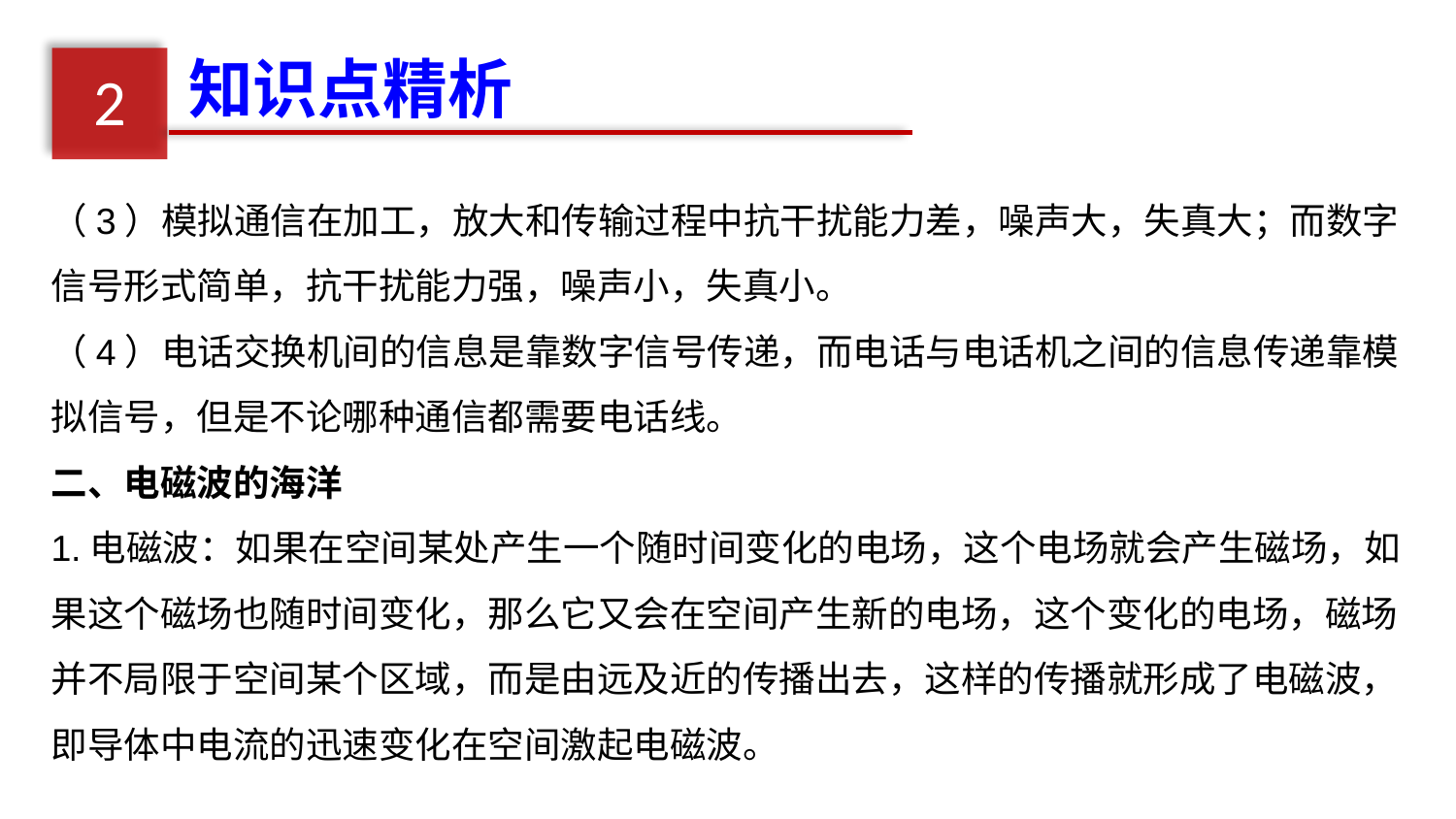

知识点精析

2
（3）模拟通信在加工，放大和传输过程中抗干扰能力差，噪声大，失真大；而数字信号形式简单，抗干扰能力强，噪声小，失真小。
（4）电话交换机间的信息是靠数字信号传递，而电话与电话机之间的信息传递靠模拟信号，但是不论哪种通信都需要电话线。
二、电磁波的海洋
1.电磁波：如果在空间某处产生一个随时间变化的电场，这个电场就会产生磁场，如果这个磁场也随时间变化，那么它又会在空间产生新的电场，这个变化的电场，磁场并不局限于空间某个区域，而是由远及近的传播出去，这样的传播就形成了电磁波，即导体中电流的迅速变化在空间激起电磁波。